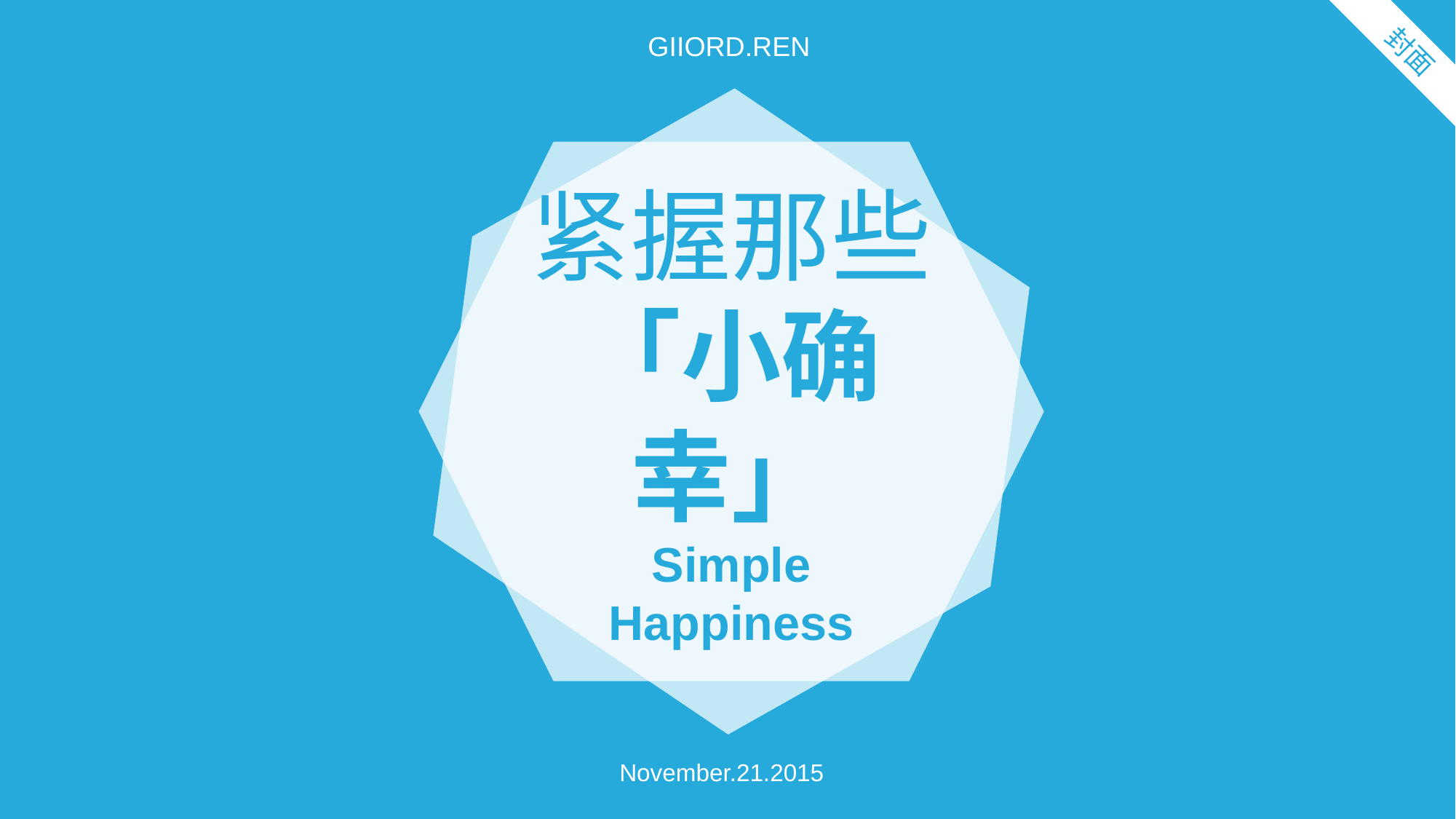

GIIORD.REN
封面
紧握那些
「小确幸」
Simple Happiness

November.21.2015